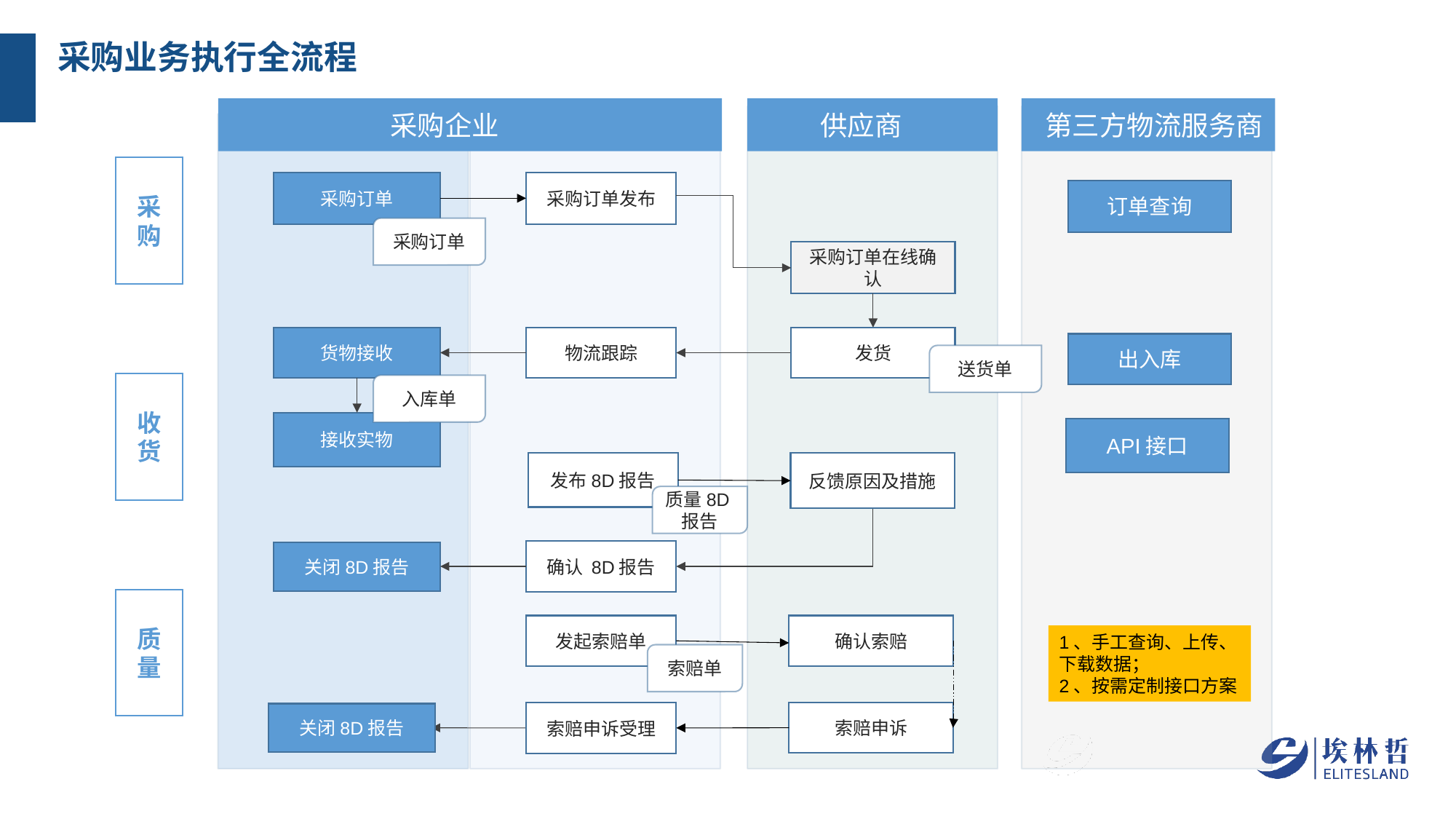

# 采购业务执行全流程
                         采购企业

         供应商

 第三方物流服务商

采购
采购订单
采购订单发布
订单查询
采购订单
采购订单在线确认
货物接收
物流跟踪
发货
出入库
送货单
收货
入库单
接收实物
API接口
反馈原因及措施
发布8D报告
质量8D报告
确认 8D报告
关闭8D报告
质量
发起索赔单
确认索赔
1、手工查询、上传、下载数据；
2、按需定制接口方案
索赔单
索赔申诉
索赔申诉受理
关闭8D报告